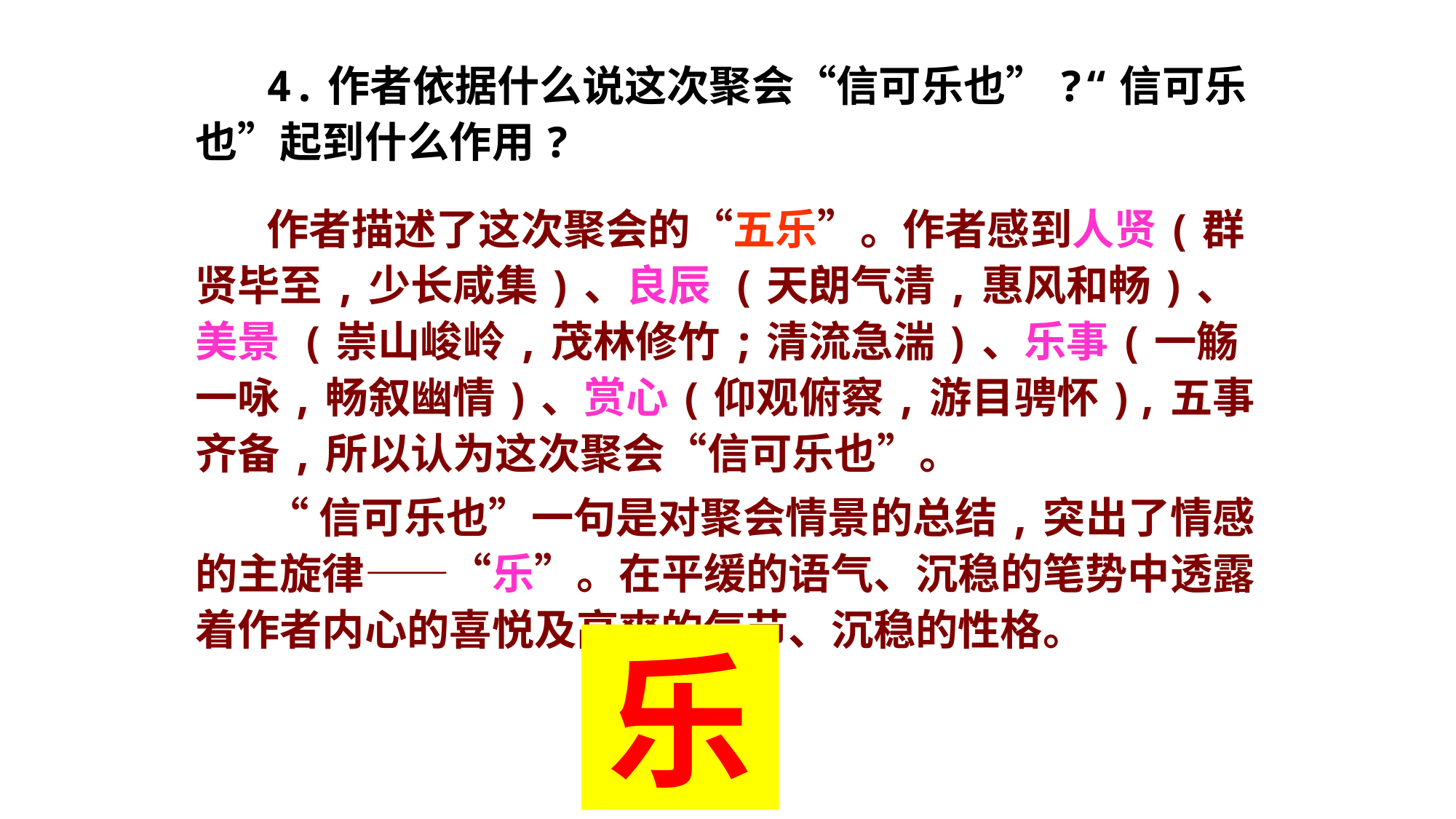

4.作者依据什么说这次聚会“信可乐也”?“信可乐也”起到什么作用?

作者描述了这次聚会的“五乐”。作者感到人贤(群贤毕至,少长咸集)、良辰 (天朗气清,惠风和畅)、美景 (崇山峻岭,茂林修竹;清流急湍)、乐事(一觞一咏,畅叙幽情)、赏心(仰观俯察,游目骋怀),五事齐备,所以认为这次聚会“信可乐也”。
“信可乐也”一句是对聚会情景的总结,突出了情感的主旋律——“乐”。在平缓的语气、沉稳的笔势中透露着作者内心的喜悦及高爽的气节、沉稳的性格。
乐